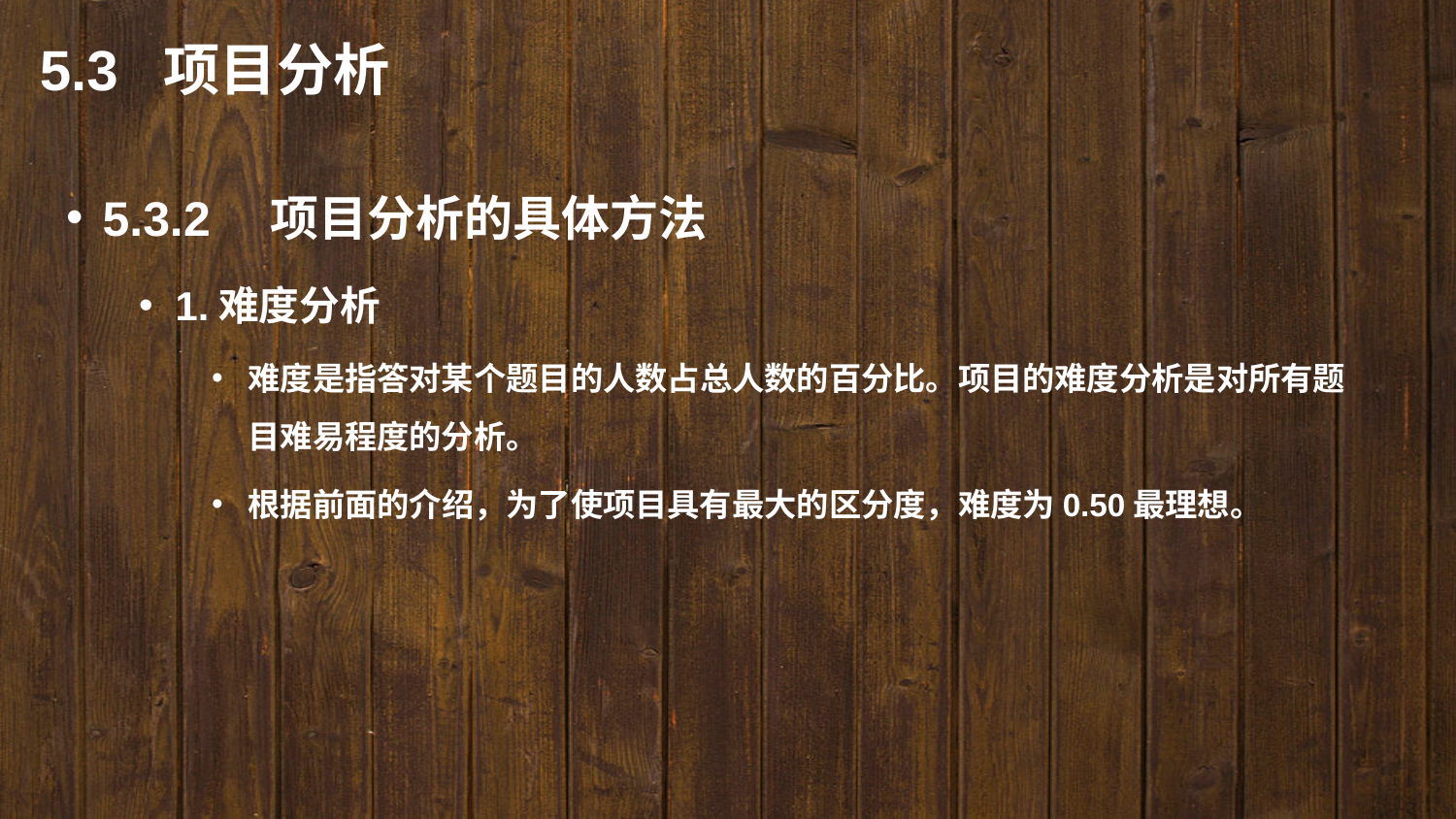

5.3  项目分析
5.3.2　项目分析的具体方法
1.难度分析
难度是指答对某个题目的人数占总人数的百分比。项目的难度分析是对所有题目难易程度的分析。
根据前面的介绍，为了使项目具有最大的区分度，难度为0.50最理想。